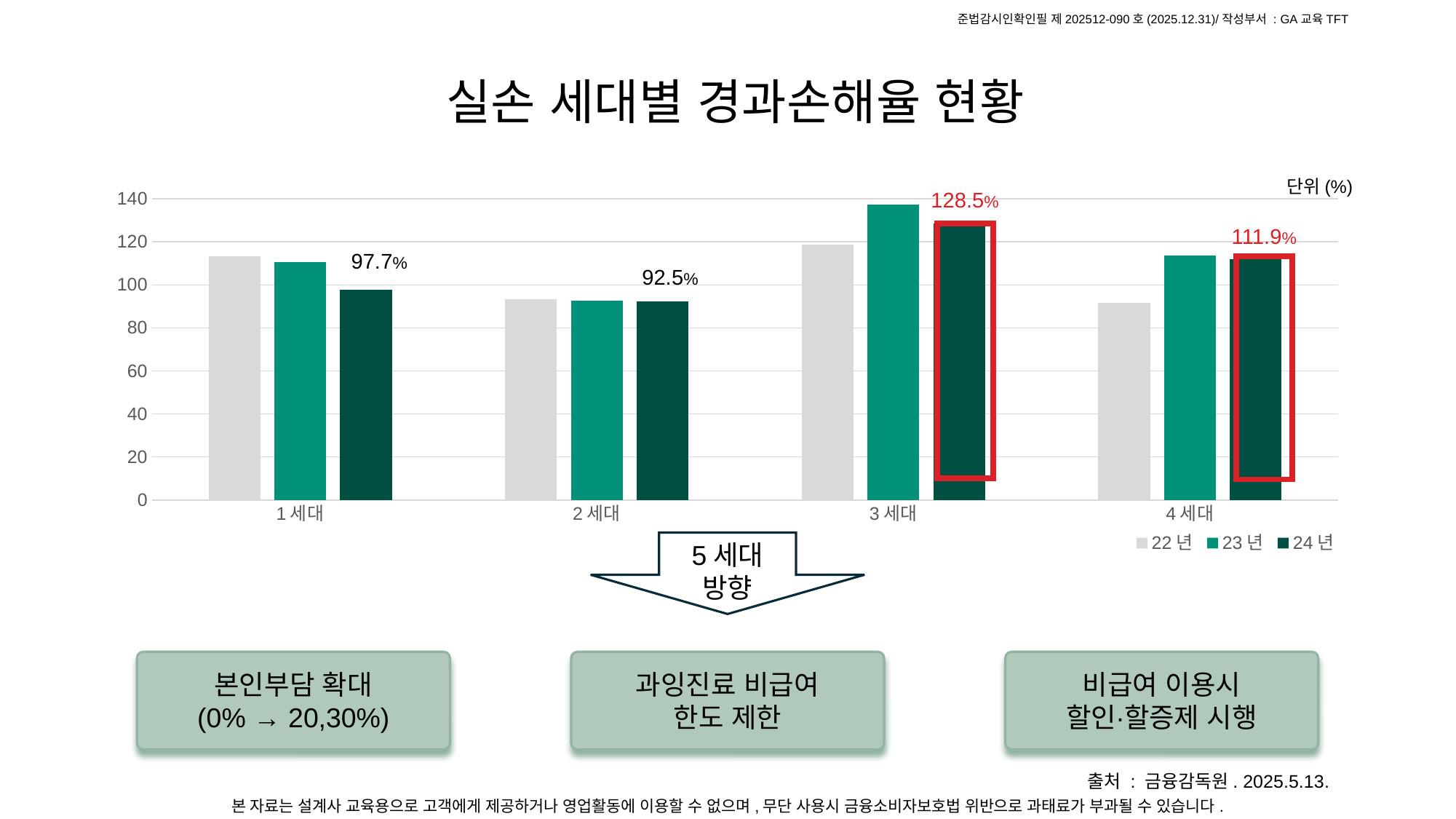

실손 세대별 경과손해율 현황
단위(%)

### Chart

| Category | 22년 | 23년 | 24년 |
|---|---|---|---|
| 1세대 | 113.2 | 110.5 | 97.7 |
| 2세대 | 93.2 | 92.7 | 92.5 |
| 3세대 | 118.7 | 137.2 | 128.5 |
| 4세대 | 91.5 | 113.8 | 111.9 |
128.5%
111.9%

97.7%
92.5%

5세대 방향
본인부담 확대
(0% → 20,30%)
과잉진료 비급여
한도 제한
비급여 이용시
할인∙할증제 시행
출처 : 금융감독원. 2025.5.13.